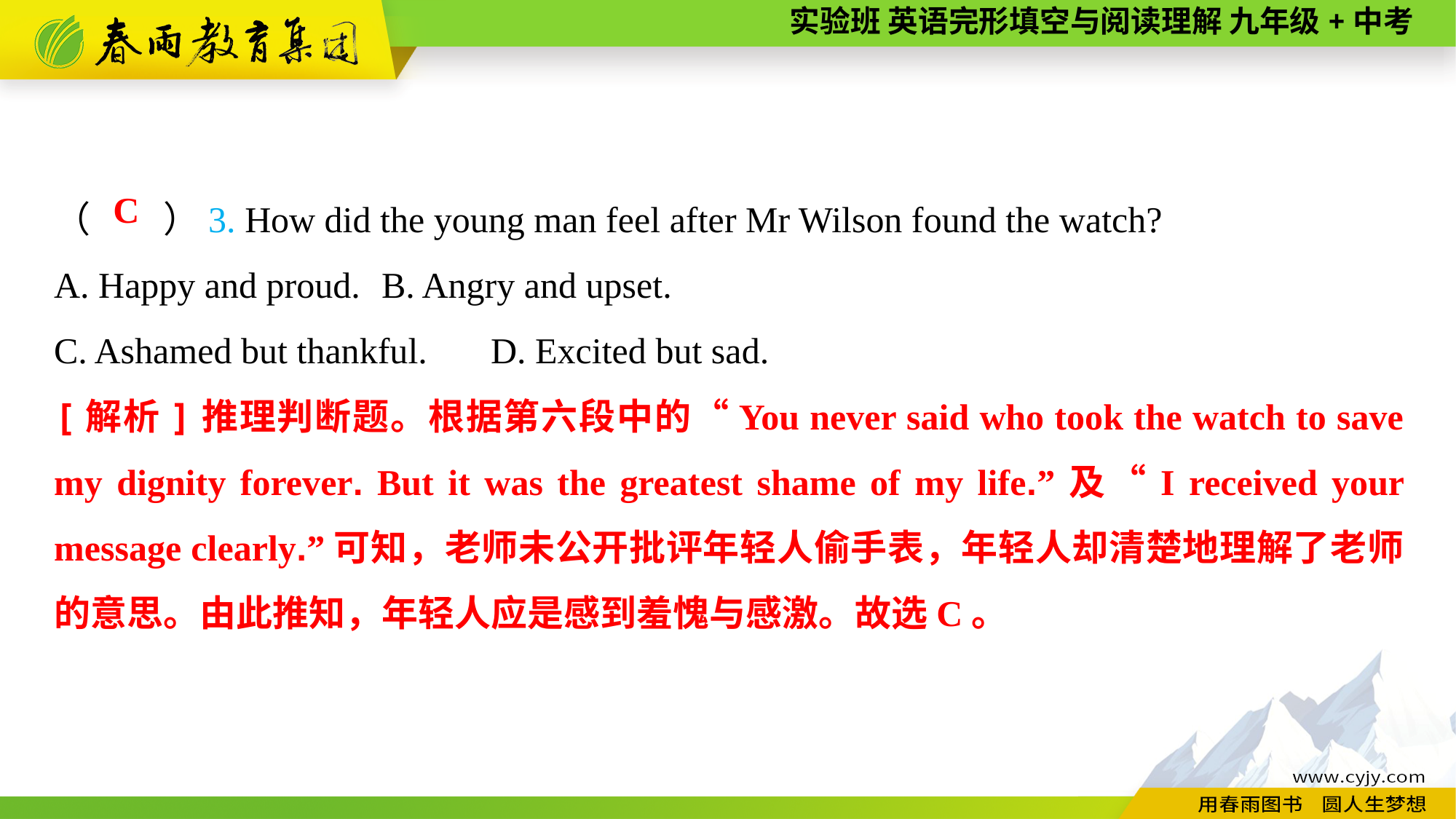

（　　）3. How did the young man feel after Mr Wilson found the watch?
A. Happy and proud.	B. Angry and upset.
C. Ashamed but thankful.	D. Excited but sad.
C
[解析]推理判断题。根据第六段中的“You never said who took the watch to save my dignity forever. But it was the greatest shame of my life.”及“I received your message clearly.”可知，老师未公开批评年轻人偷手表，年轻人却清楚地理解了老师的意思。由此推知，年轻人应是感到羞愧与感激。故选C。